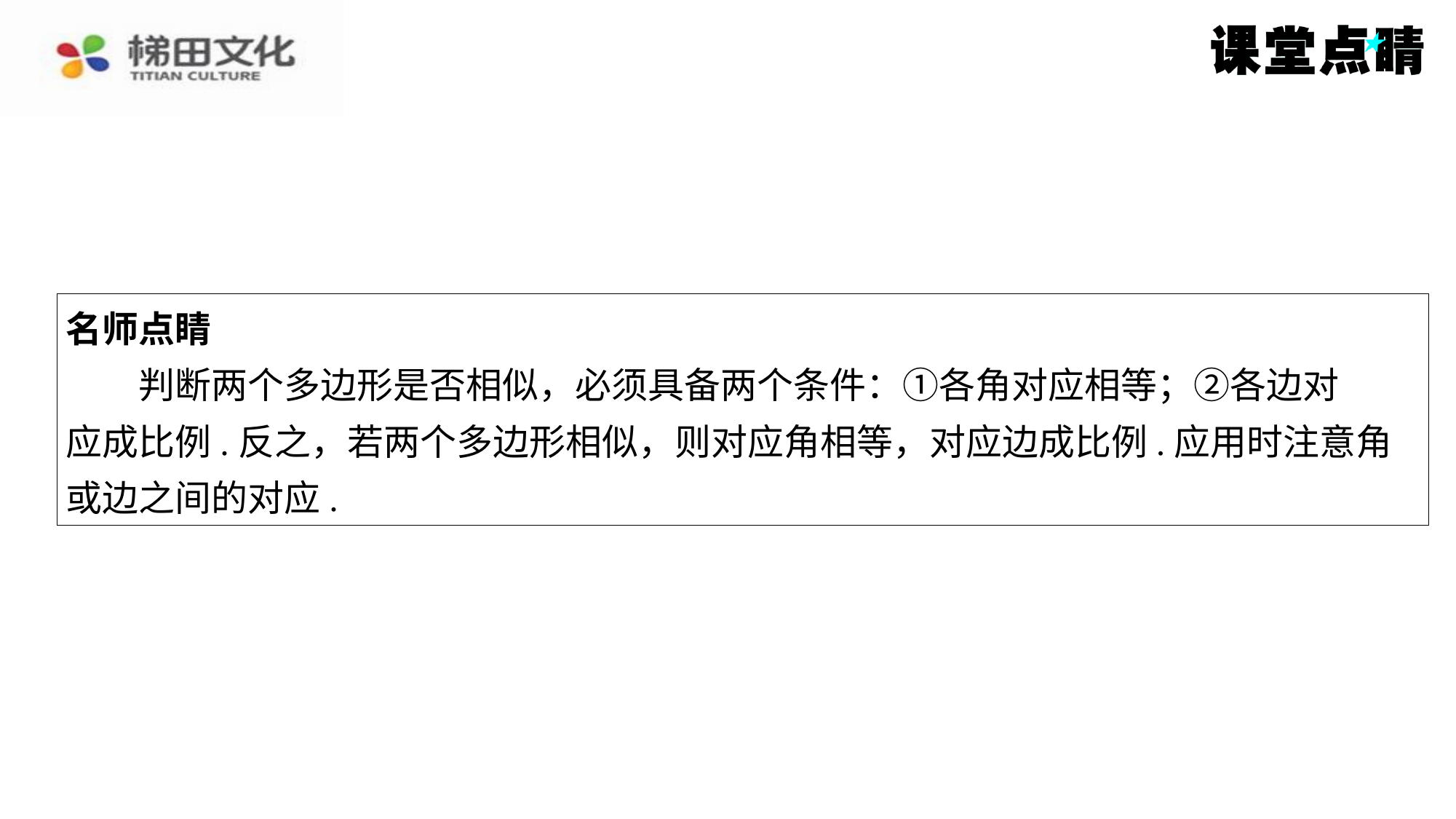

名师点睛
　　判断两个多边形是否相似，必须具备两个条件：①各角对应相等；②各边对
应成比例.反之，若两个多边形相似，则对应角相等，对应边成比例.应用时注意角
或边之间的对应.